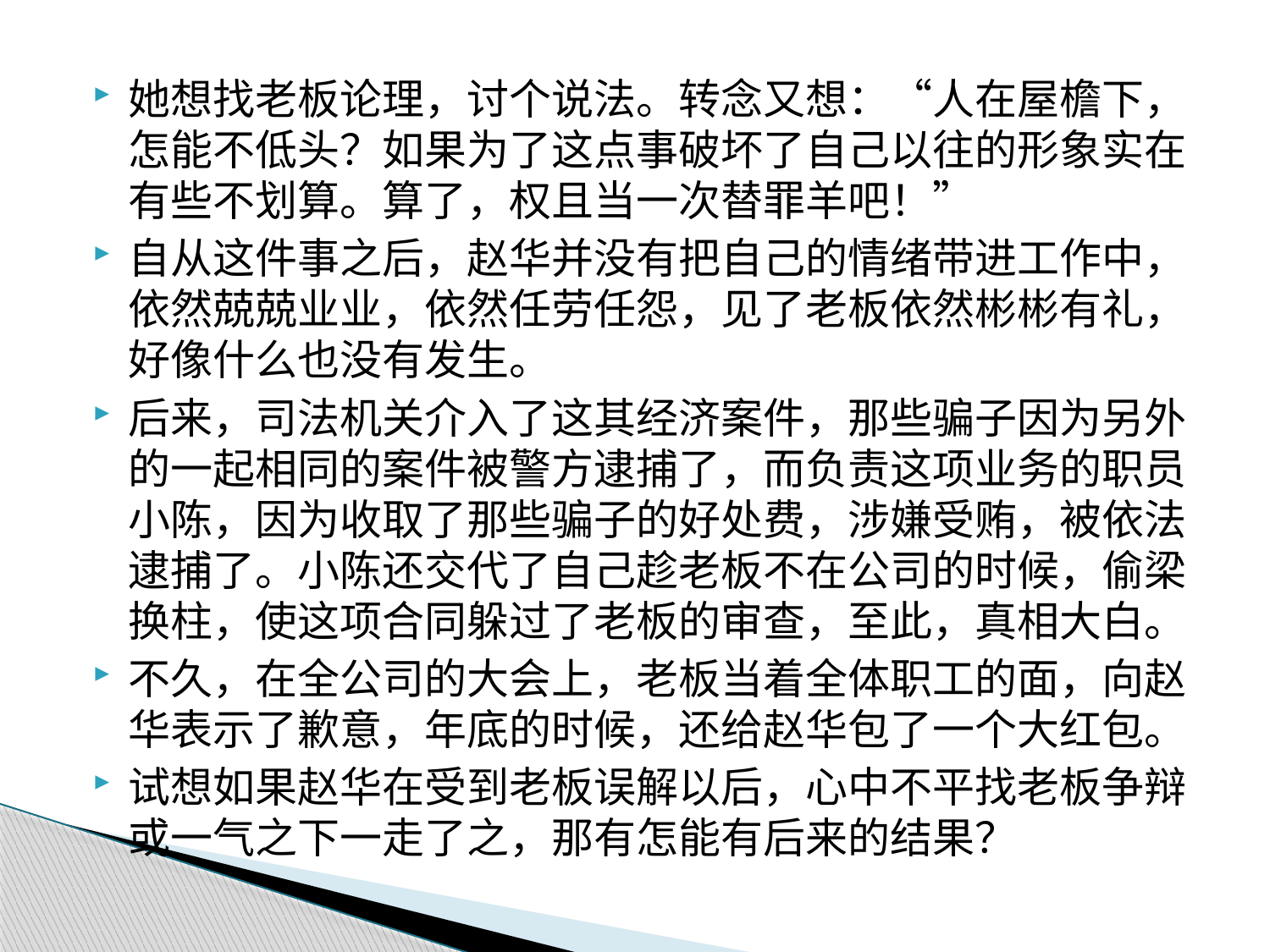

她想找老板论理，讨个说法。转念又想：“人在屋檐下，怎能不低头？如果为了这点事破坏了自己以往的形象实在有些不划算。算了，权且当一次替罪羊吧！”
自从这件事之后，赵华并没有把自己的情绪带进工作中，依然兢兢业业，依然任劳任怨，见了老板依然彬彬有礼，好像什么也没有发生。
后来，司法机关介入了这其经济案件，那些骗子因为另外的一起相同的案件被警方逮捕了，而负责这项业务的职员小陈，因为收取了那些骗子的好处费，涉嫌受贿，被依法逮捕了。小陈还交代了自己趁老板不在公司的时候，偷梁换柱，使这项合同躲过了老板的审查，至此，真相大白。
不久，在全公司的大会上，老板当着全体职工的面，向赵华表示了歉意，年底的时候，还给赵华包了一个大红包。
试想如果赵华在受到老板误解以后，心中不平找老板争辩或一气之下一走了之，那有怎能有后来的结果？